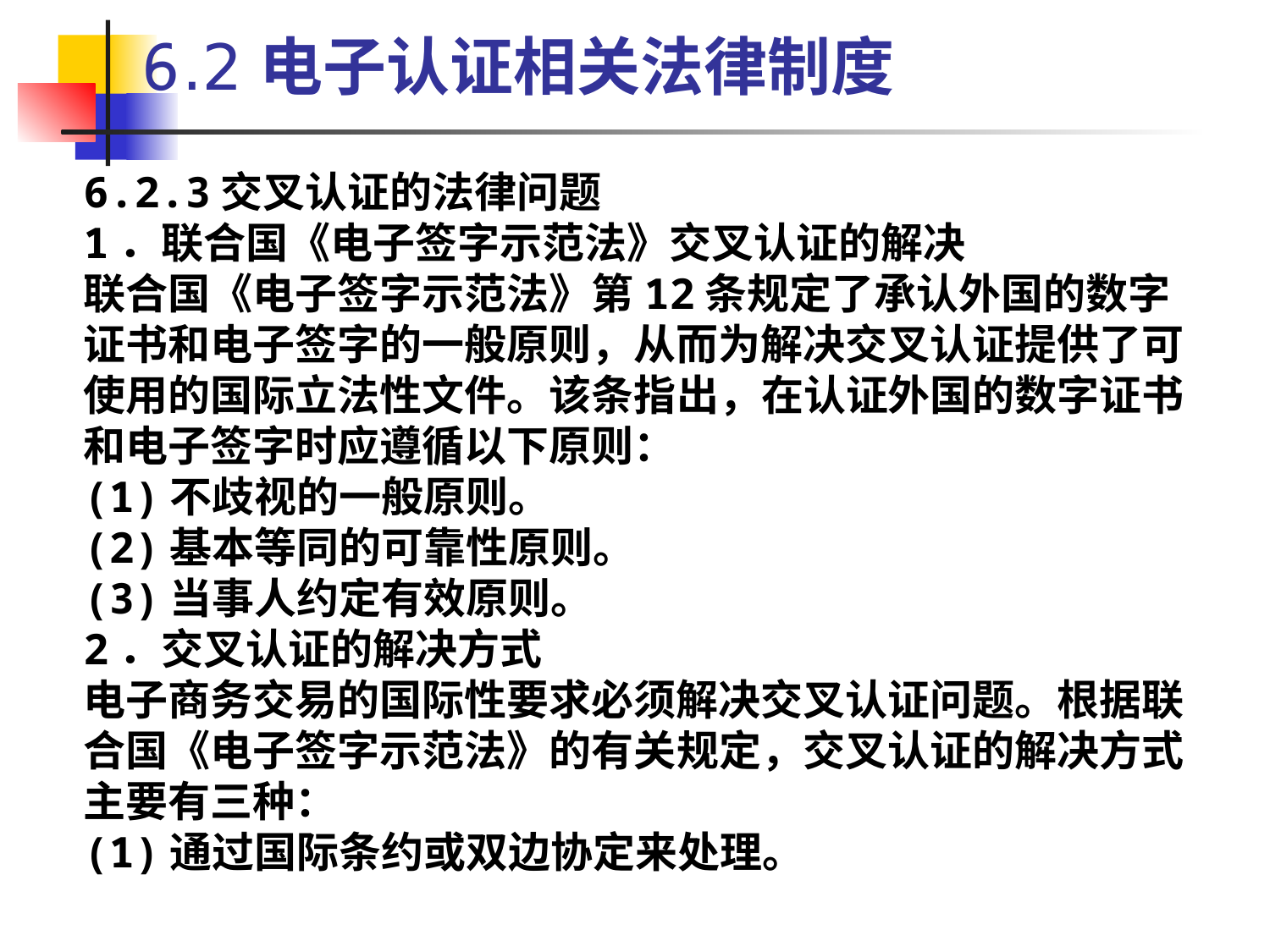

6.2电子认证相关法律制度
6.2.3交叉认证的法律问题
1．联合国《电子签字示范法》交叉认证的解决
联合国《电子签字示范法》第12条规定了承认外国的数字证书和电子签字的一般原则，从而为解决交叉认证提供了可使用的国际立法性文件。该条指出，在认证外国的数字证书和电子签字时应遵循以下原则：
(1)不歧视的一般原则。
(2)基本等同的可靠性原则。
(3)当事人约定有效原则。
2．交叉认证的解决方式
电子商务交易的国际性要求必须解决交叉认证问题。根据联合国《电子签字示范法》的有关规定，交叉认证的解决方式主要有三种：
(1)通过国际条约或双边协定来处理。